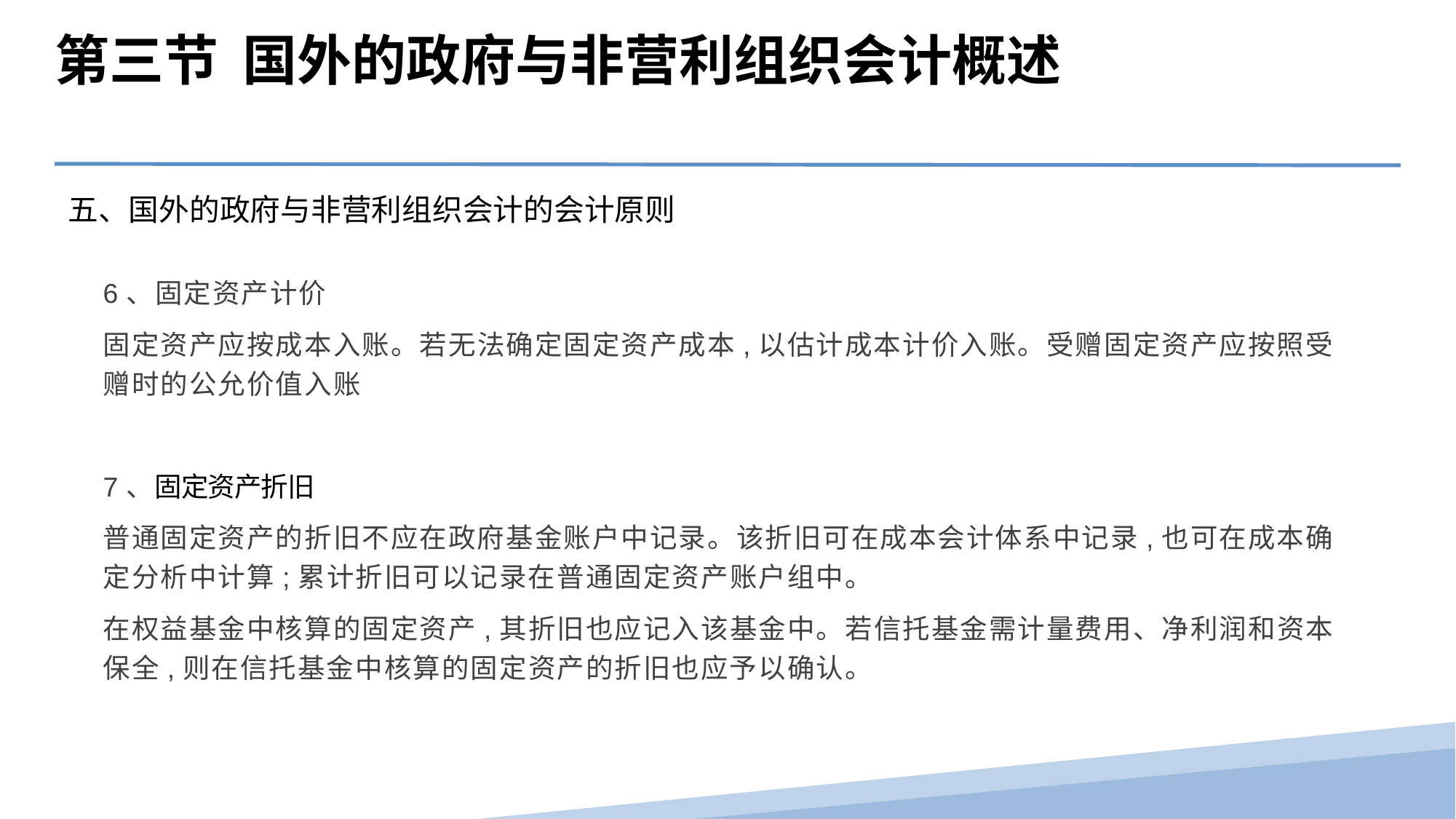

第三节  国外的政府与非营利组织会计概述
五、国外的政府与非营利组织会计的会计原则
6、固定资产计价
固定资产应按成本入账。若无法确定固定资产成本,以估计成本计价入账。受赠固定资产应按照受赠时的公允价值入账

7、固定资产折旧
普通固定资产的折旧不应在政府基金账户中记录。该折旧可在成本会计体系中记录,也可在成本确定分析中计算;累计折旧可以记录在普通固定资产账户组中。
在权益基金中核算的固定资产,其折旧也应记入该基金中。若信托基金需计量费用、净利润和资本保全,则在信托基金中核算的固定资产的折旧也应予以确认。